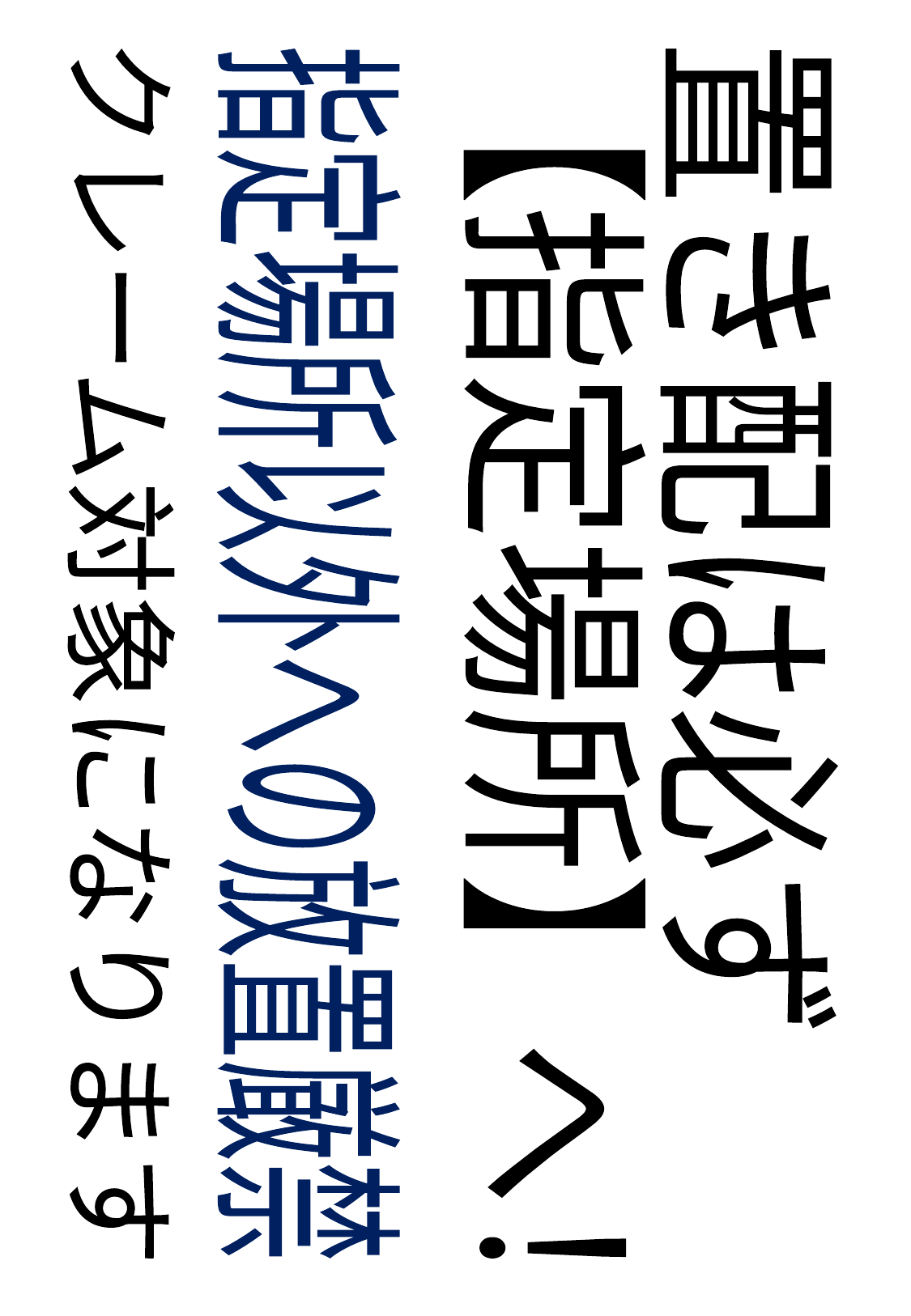

置き配は必ず
【指定場所】へ！
指定場所以外への放置厳禁
クレーム対象になります